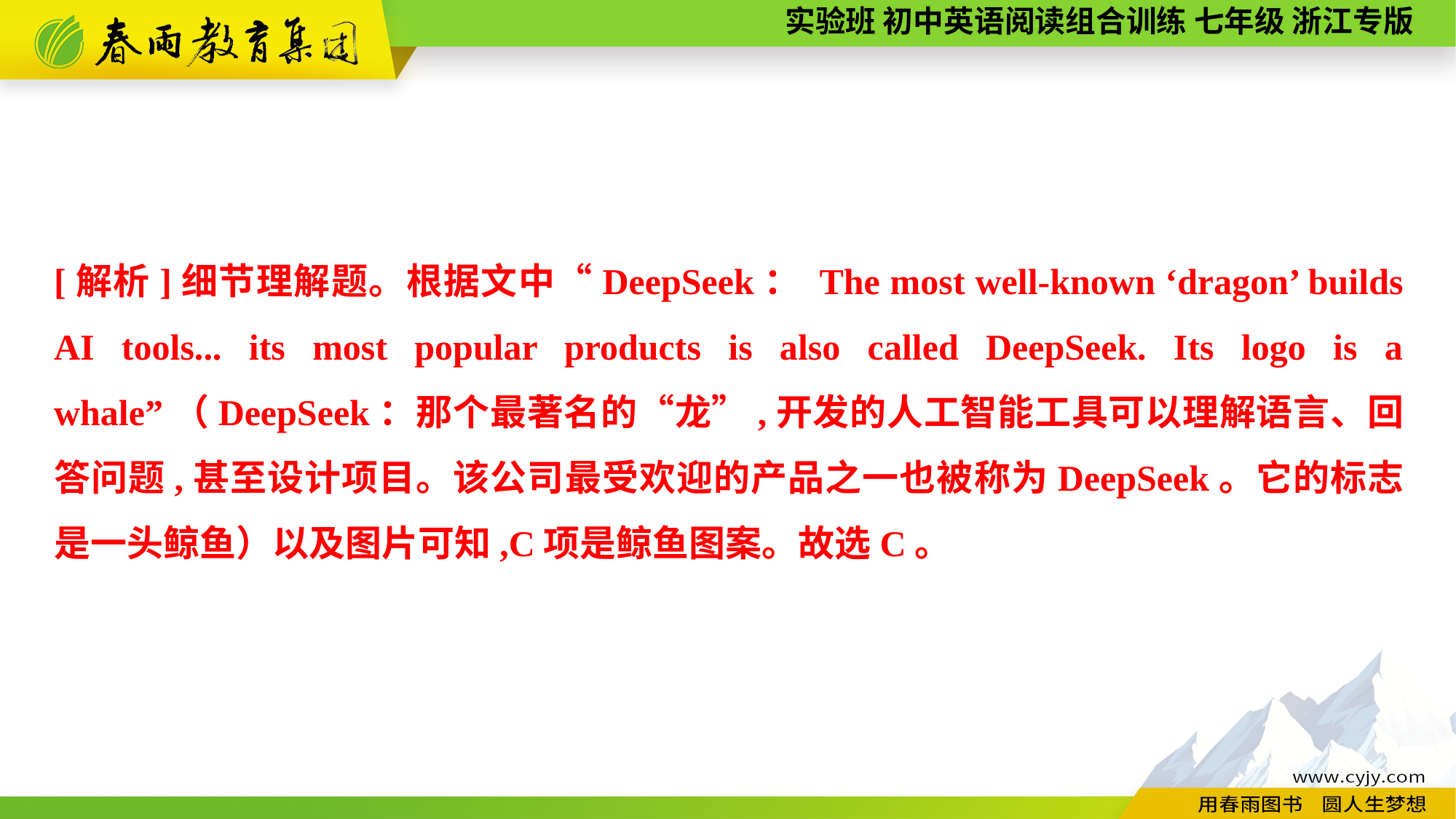

[解析]细节理解题。根据文中“DeepSeek： The most well-known ‘dragon’ builds AI tools... its most popular products is also called DeepSeek. Its logo is a whale”（DeepSeek：那个最著名的“龙”,开发的人工智能工具可以理解语言、回答问题,甚至设计项目。该公司最受欢迎的产品之一也被称为DeepSeek。它的标志是一头鲸鱼）以及图片可知,C项是鲸鱼图案。故选C。